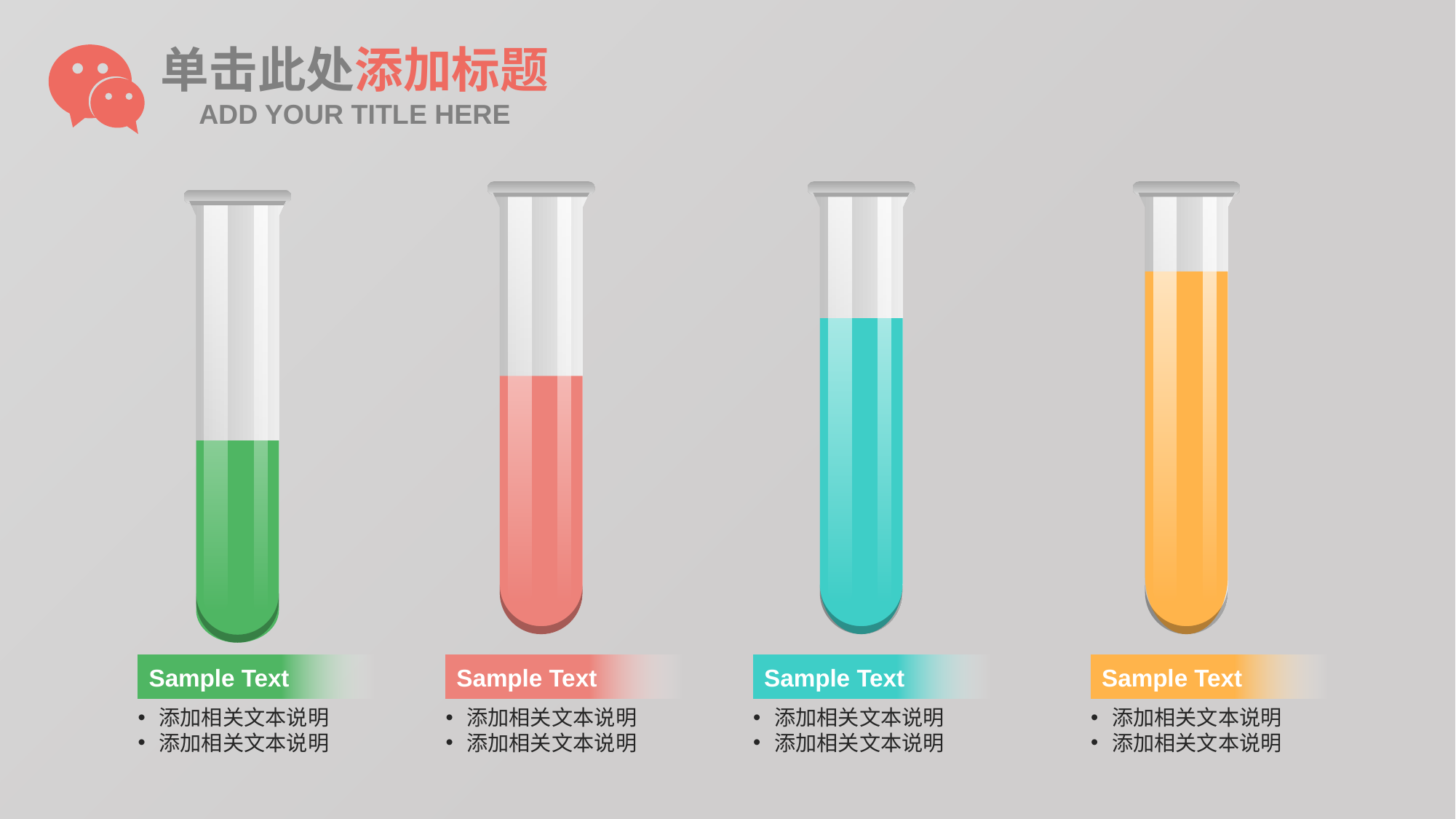

单击此处添加标题
ADD YOUR TITLE HERE

Sample Text
Sample Text
Sample Text
Sample Text
添加相关文本说明
添加相关文本说明
添加相关文本说明
添加相关文本说明
添加相关文本说明
添加相关文本说明
添加相关文本说明
添加相关文本说明